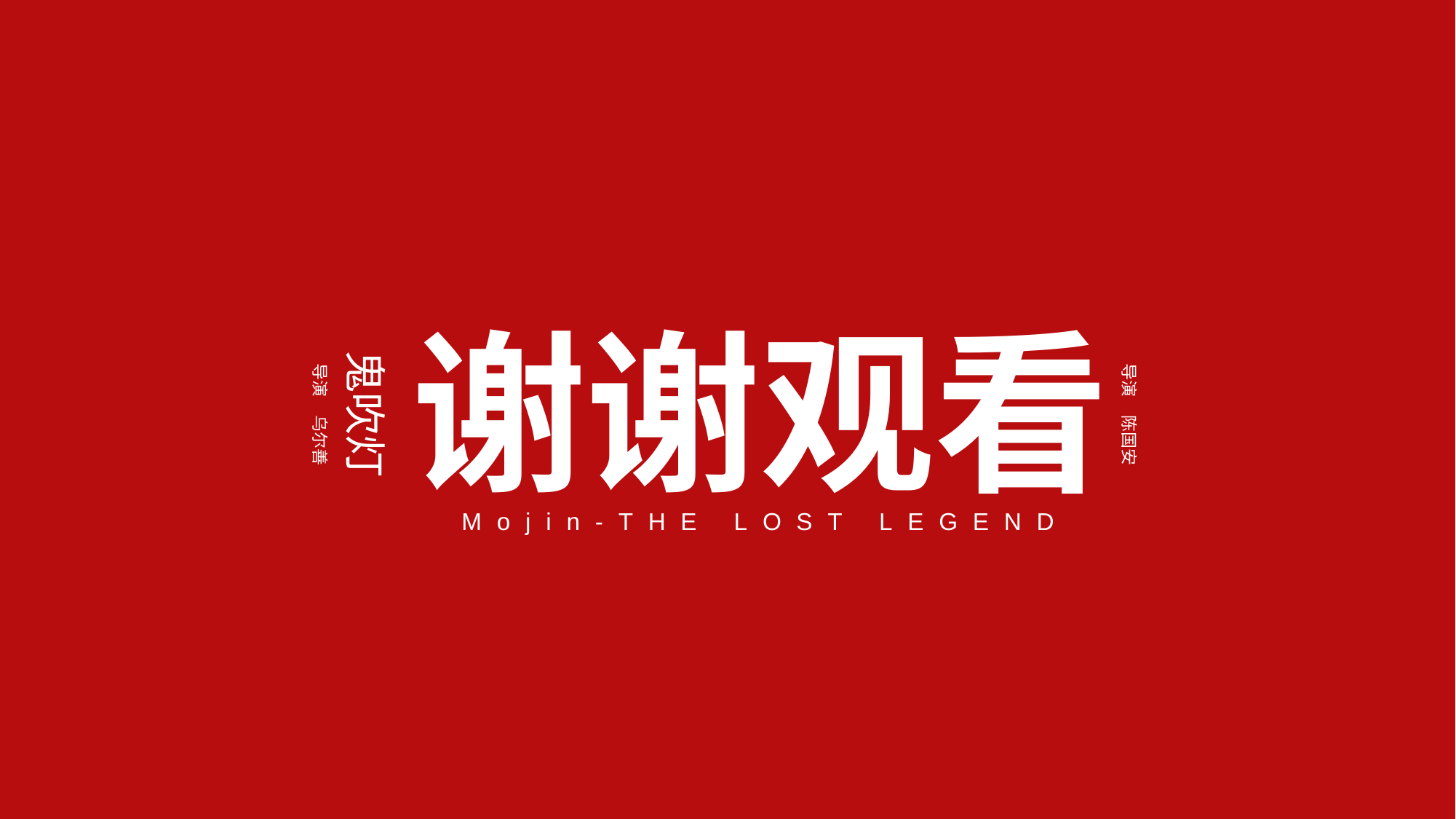

谢谢观看
鬼吹灯
导演
乌尔善
导演
陈国安
Mojin-THE LOST LEGEND